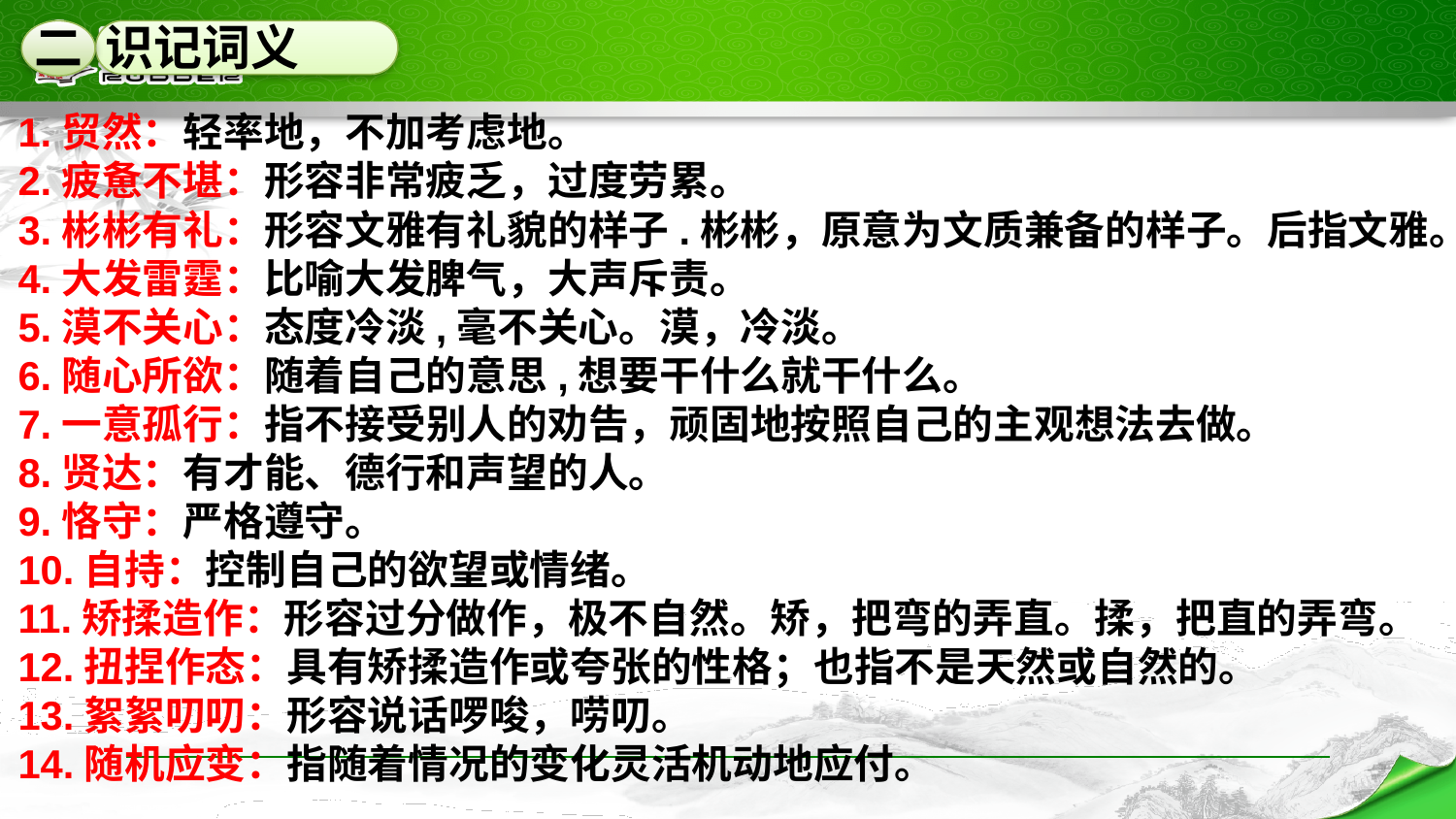

二  识记词义

1.贸然：轻率地，不加考虑地。
2.疲惫不堪：形容非常疲乏，过度劳累。
3.彬彬有礼：形容文雅有礼貌的样子.彬彬，原意为文质兼备的样子。后指文雅。
4.大发雷霆：比喻大发脾气，大声斥责。
5.漠不关心：态度冷淡,毫不关心。漠，冷淡。
6.随心所欲：随着自己的意思,想要干什么就干什么。
7.一意孤行：指不接受别人的劝告，顽固地按照自己的主观想法去做。
8.贤达：有才能、德行和声望的人。
9.恪守：严格遵守。
10.自持：控制自己的欲望或情绪。
11.矫揉造作：形容过分做作，极不自然。矫，把弯的弄直。揉，把直的弄弯。
12.扭捏作态：具有矫揉造作或夸张的性格；也指不是天然或自然的。
13.絮絮叨叨：形容说话啰唆，唠叨。
14.随机应变：指随着情况的变化灵活机动地应付。